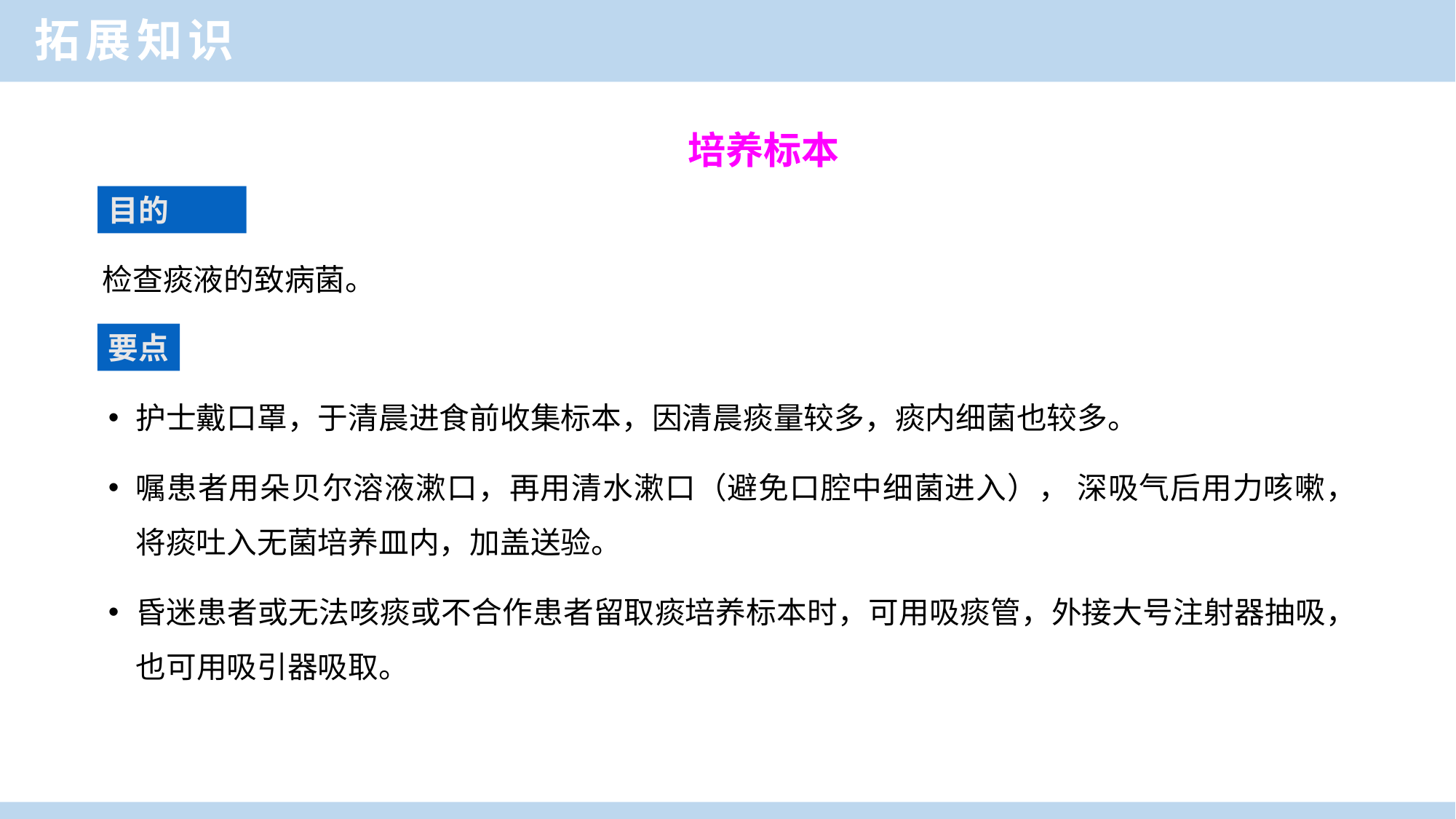

拓展知识
培养标本
目的
检查痰液的致病菌。
要点
护士戴口罩，于清晨进食前收集标本，因清晨痰量较多，痰内细菌也较多。
嘱患者用朵贝尔溶液漱口，再用清水漱口（避免口腔中细菌进入）， 深吸气后用力咳嗽，将痰吐入无菌培养皿内，加盖送验。
昏迷患者或无法咳痰或不合作患者留取痰培养标本时，可用吸痰管，外接大号注射器抽吸，也可用吸引器吸取。